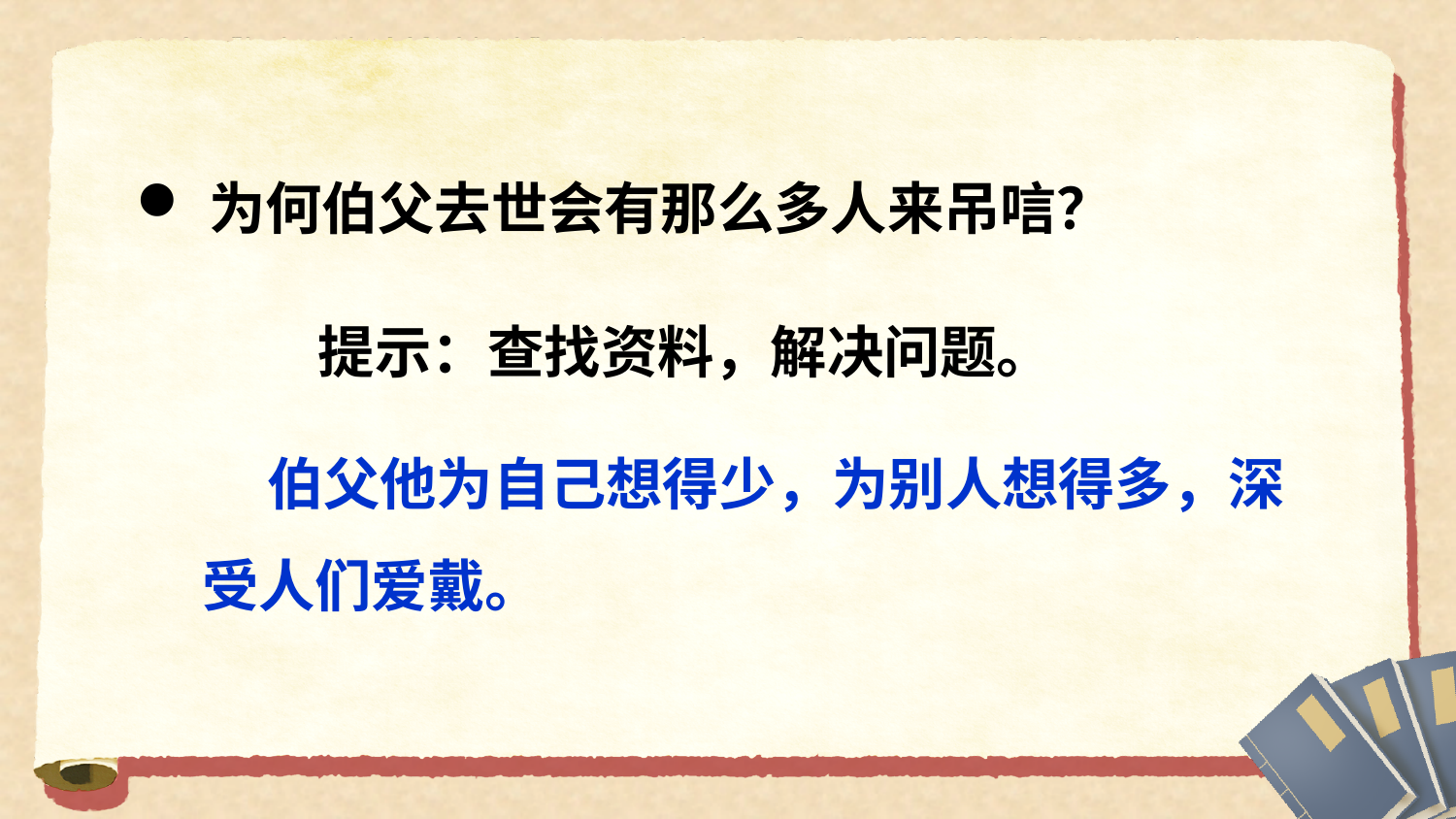

为何伯父去世会有那么多人来吊唁？
提示：查找资料，解决问题。
    伯父他为自己想得少，为别人想得多，深受人们爱戴。